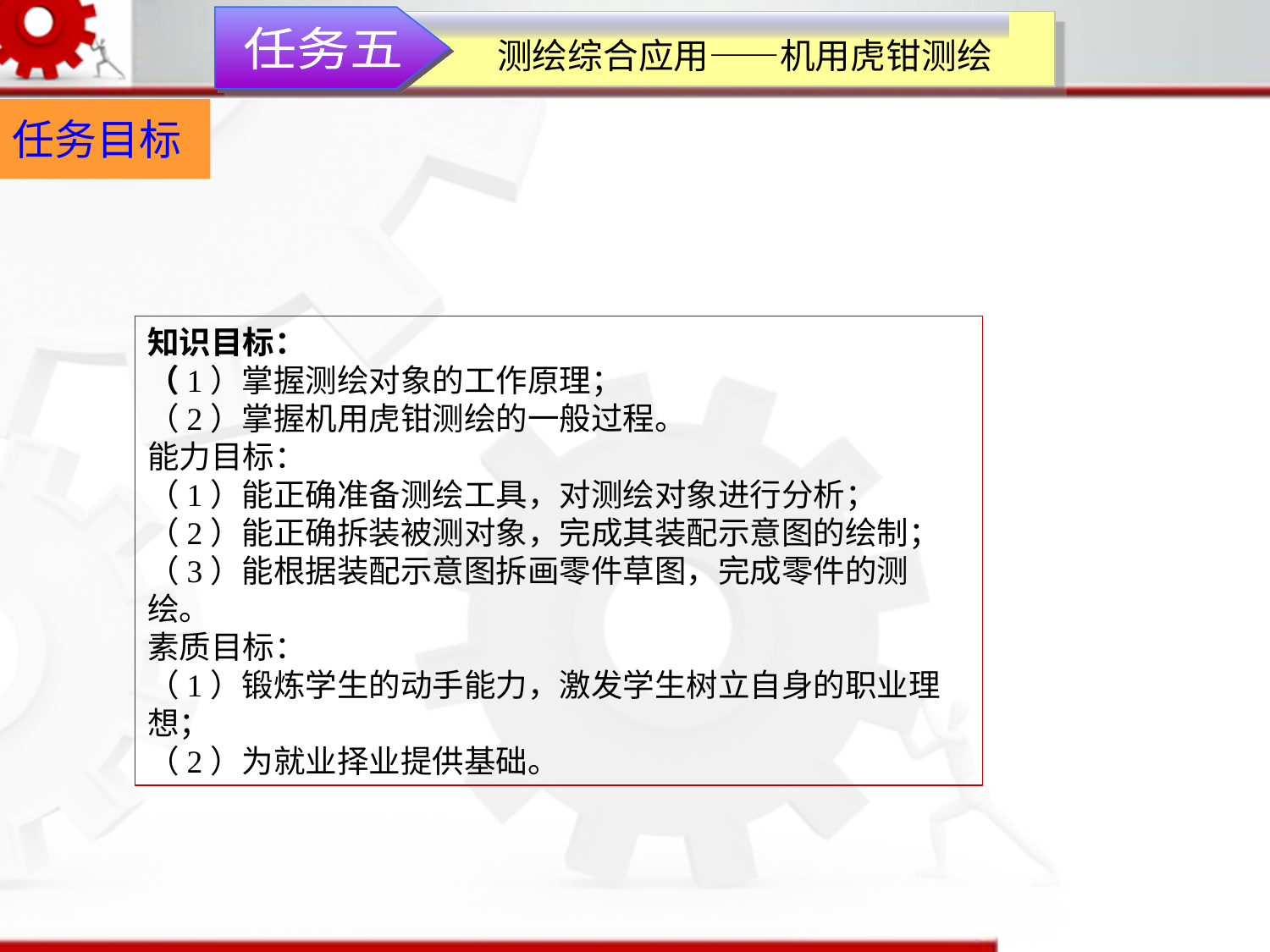

任务五
测绘综合应用——机用虎钳测绘
任务目标
知识目标：（1）掌握测绘对象的工作原理；（2）掌握机用虎钳测绘的一般过程。能力目标：（1）能正确准备测绘工具，对测绘对象进行分析；（2）能正确拆装被测对象，完成其装配示意图的绘制；（3）能根据装配示意图拆画零件草图，完成零件的测绘。素质目标：（1）锻炼学生的动手能力，激发学生树立自身的职业理想；（2）为就业择业提供基础。